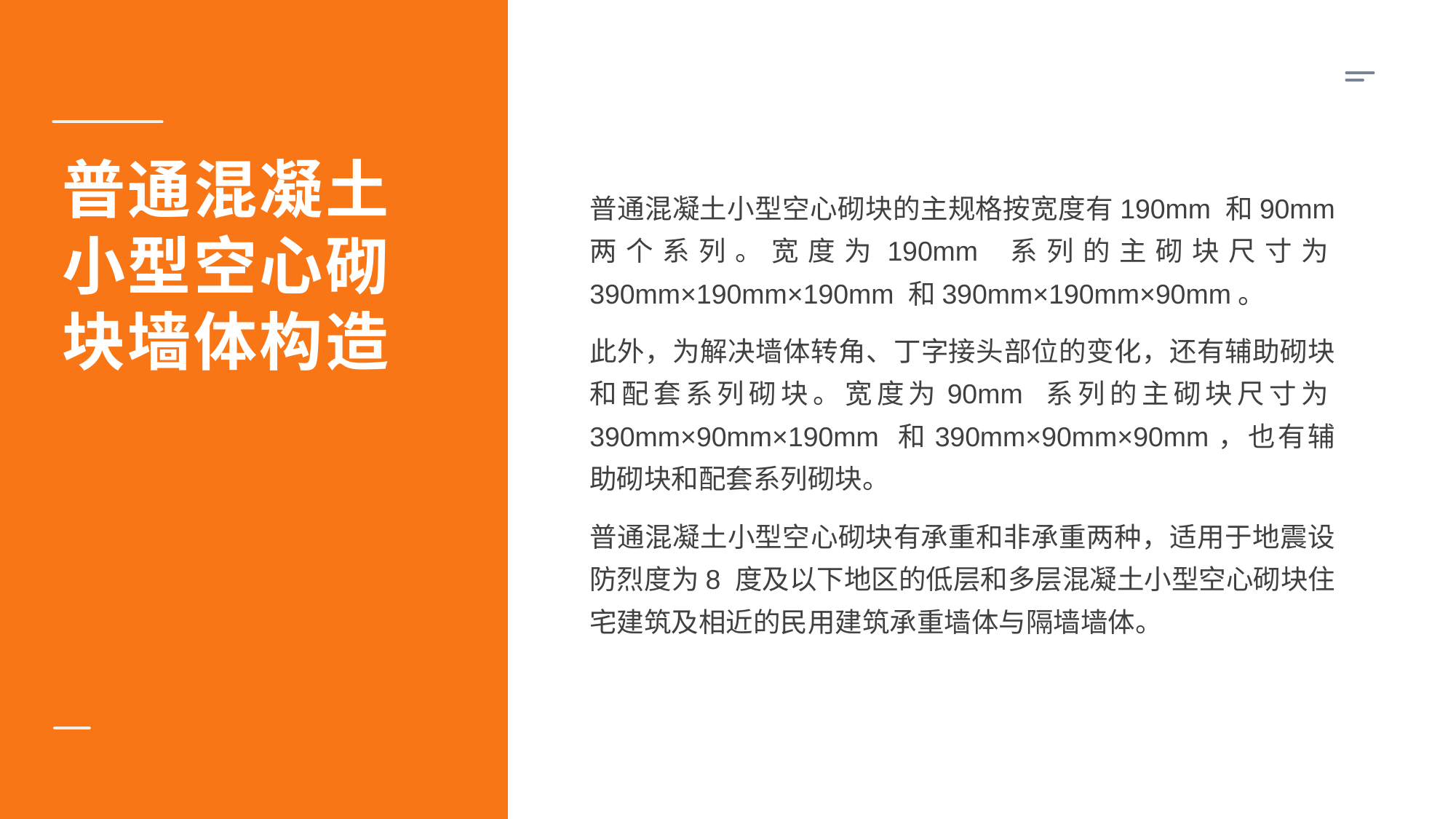

普通混凝土小型空心砌块的主规格按宽度有190mm 和90mm 两个系列。宽度为190mm 系列的主砌块尺寸为390mm×190mm×190mm 和390mm×190mm×90mm。
此外，为解决墙体转角、丁字接头部位的变化，还有辅助砌块和配套系列砌块。宽度为90mm 系列的主砌块尺寸为390mm×90mm×190mm 和390mm×90mm×90mm，也有辅助砌块和配套系列砌块。
普通混凝土小型空心砌块有承重和非承重两种，适用于地震设防烈度为8 度及以下地区的低层和多层混凝土小型空心砌块住宅建筑及相近的民用建筑承重墙体与隔墙墙体。
普通混凝土小型空心砌块墙体构造